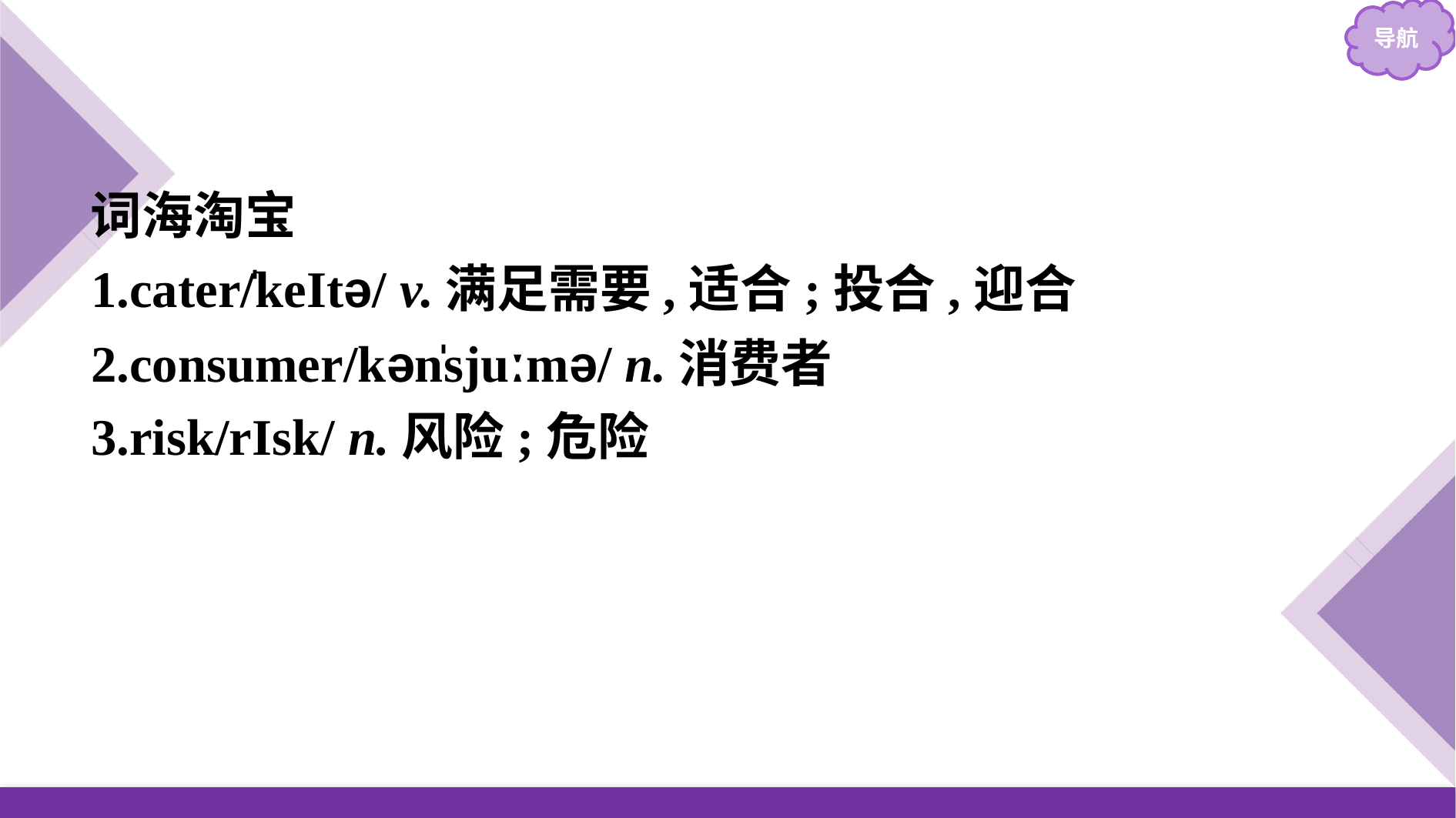

词海淘宝
1.cater/̍keItə/ v.满足需要,适合;投合,迎合
2.consumer/kən̍sjuːmə/ n.消费者
3.risk/rIsk/ n.风险;危险